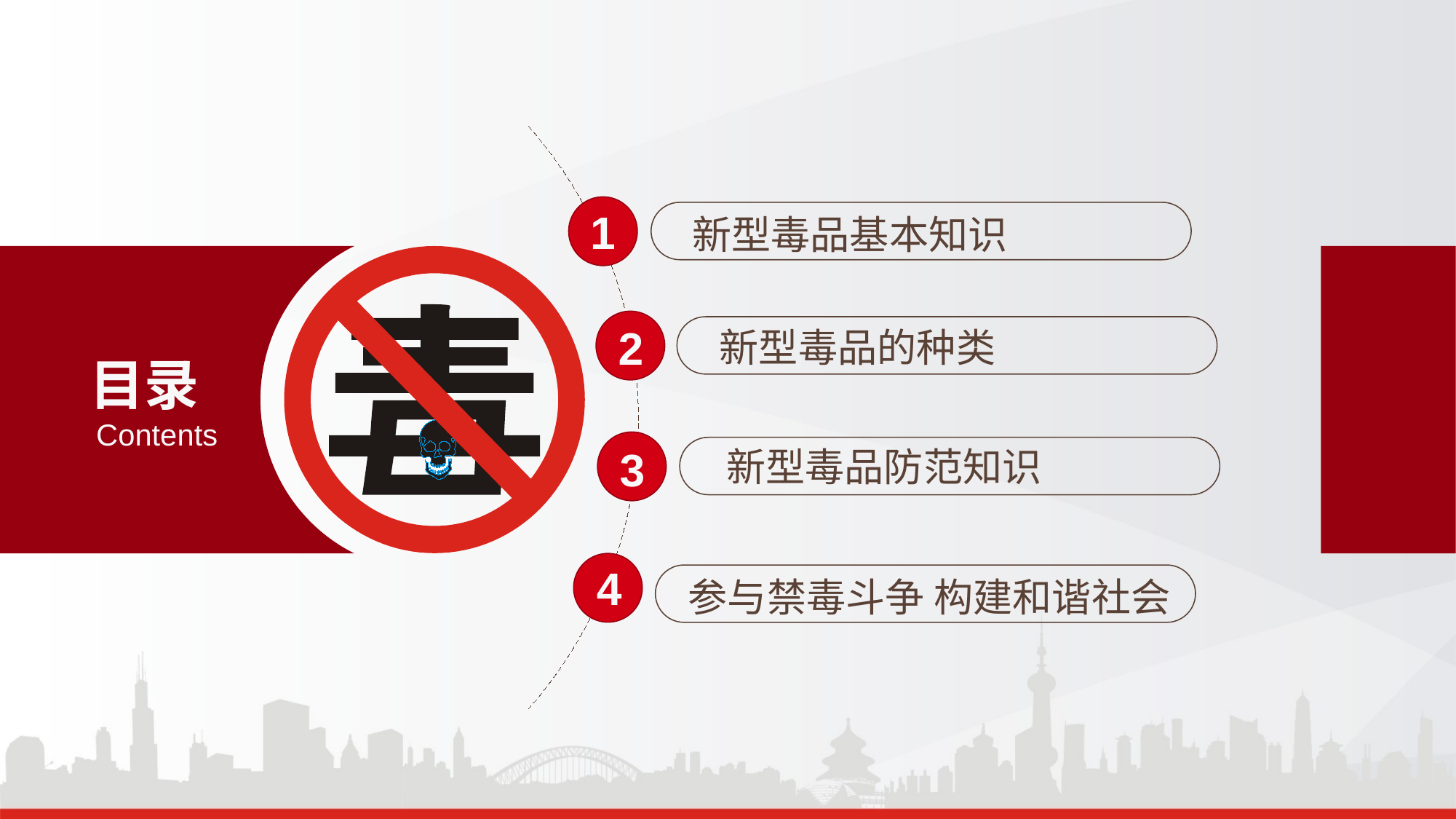

1

新型毒品基本知识

2

新型毒品的种类
目录
Contents

3
新型毒品防范知识

4

参与禁毒斗争 构建和谐社会